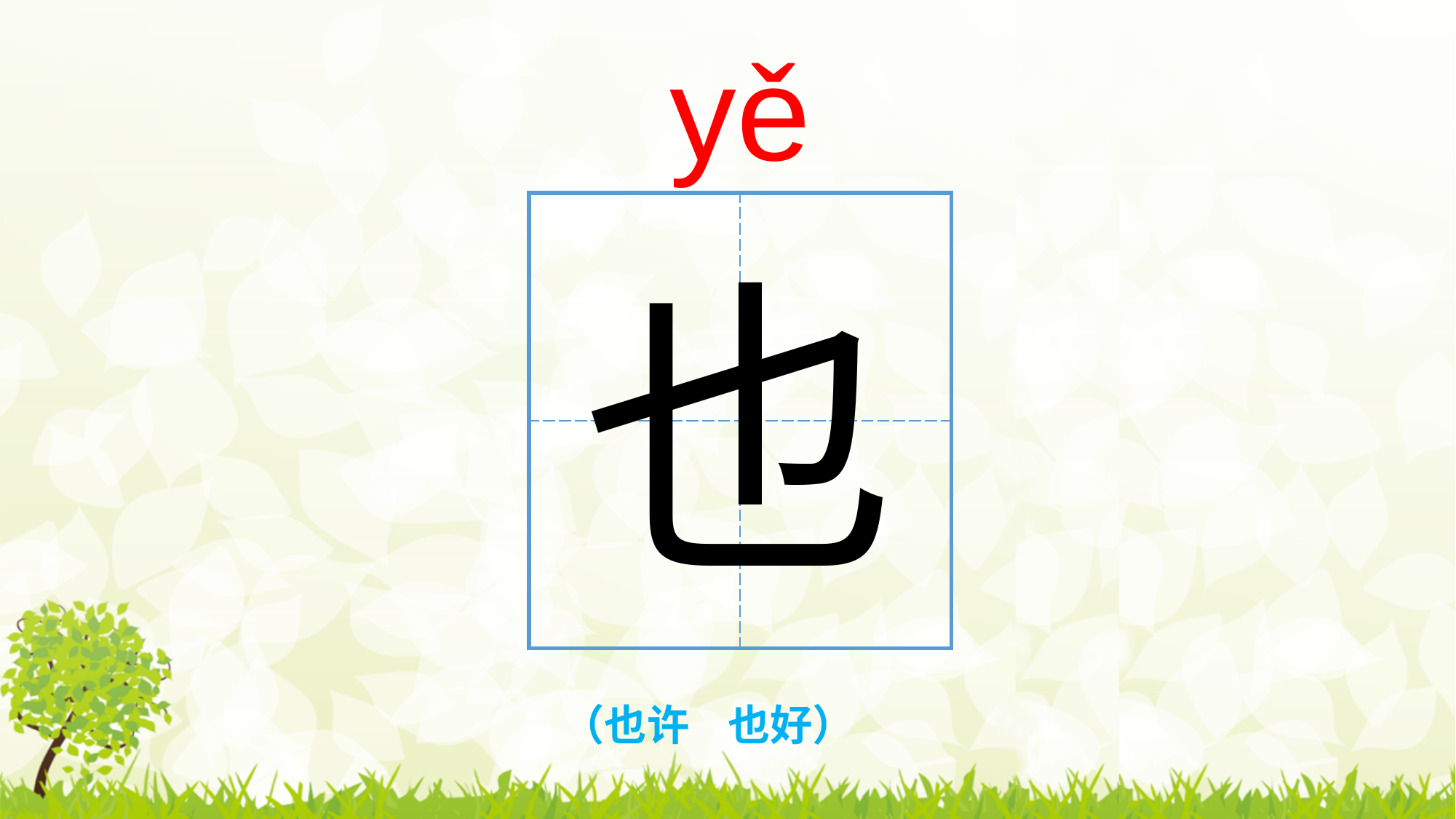

yě
|  |  |
| --- | --- |
|  |  |
也
（也许    也好）